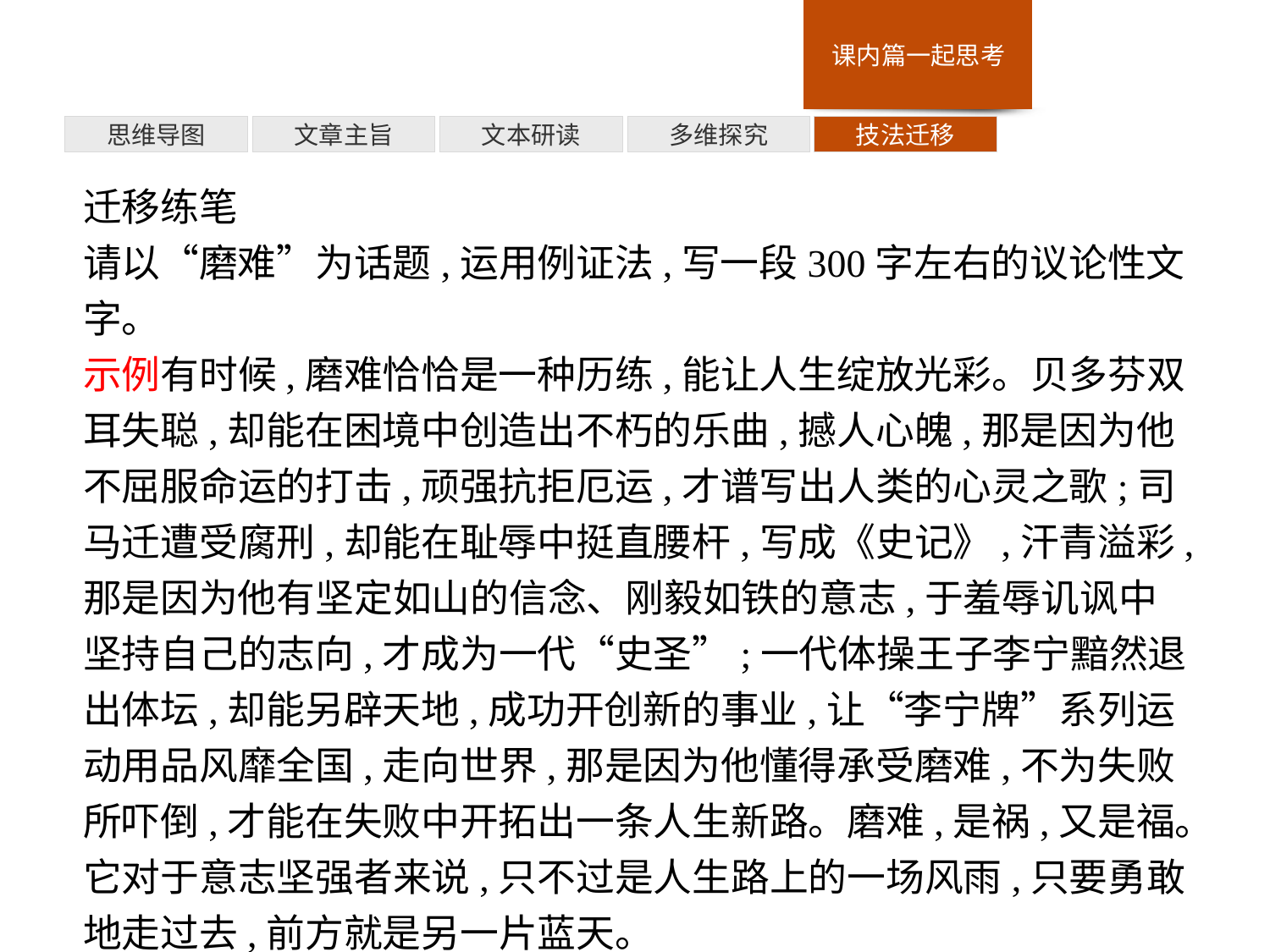

多维探究
思维导图
文章主旨
文本研读
技法迁移
迁移练笔
请以“磨难”为话题,运用例证法,写一段300字左右的议论性文字。
示例有时候,磨难恰恰是一种历练,能让人生绽放光彩。贝多芬双耳失聪,却能在困境中创造出不朽的乐曲,撼人心魄,那是因为他不屈服命运的打击,顽强抗拒厄运,才谱写出人类的心灵之歌;司马迁遭受腐刑,却能在耻辱中挺直腰杆,写成《史记》,汗青溢彩,那是因为他有坚定如山的信念、刚毅如铁的意志,于羞辱讥讽中坚持自己的志向,才成为一代“史圣”;一代体操王子李宁黯然退出体坛,却能另辟天地,成功开创新的事业,让“李宁牌”系列运动用品风靡全国,走向世界,那是因为他懂得承受磨难,不为失败所吓倒,才能在失败中开拓出一条人生新路。磨难,是祸,又是福。它对于意志坚强者来说,只不过是人生路上的一场风雨,只要勇敢地走过去,前方就是另一片蓝天。